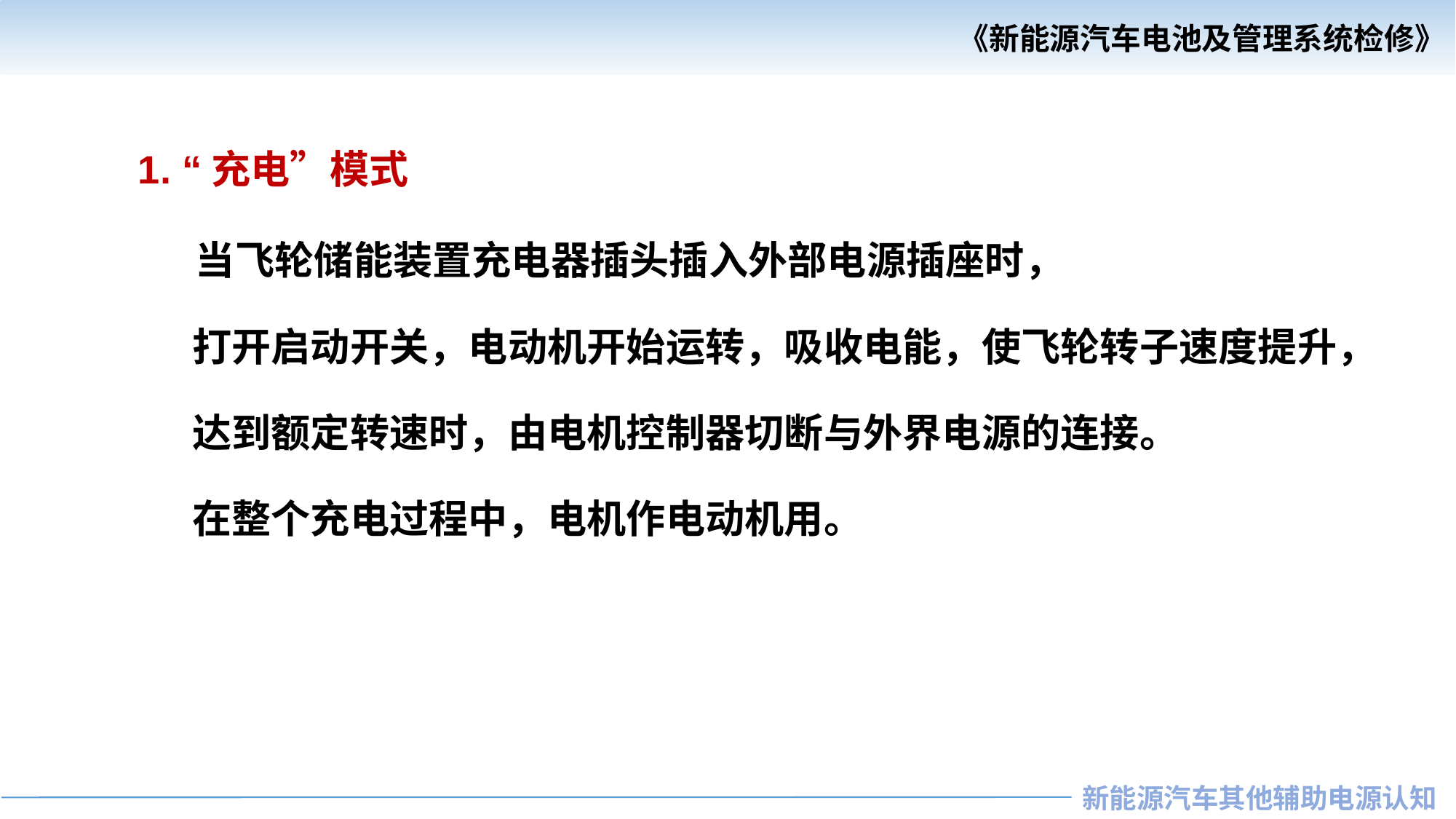

1. “充电”模式
     当飞轮储能装置充电器插头插入外部电源插座时，
     打开启动开关，电动机开始运转，吸收电能，使飞轮转子速度提升，
     达到额定转速时，由电机控制器切断与外界电源的连接。
     在整个充电过程中，电机作电动机用。